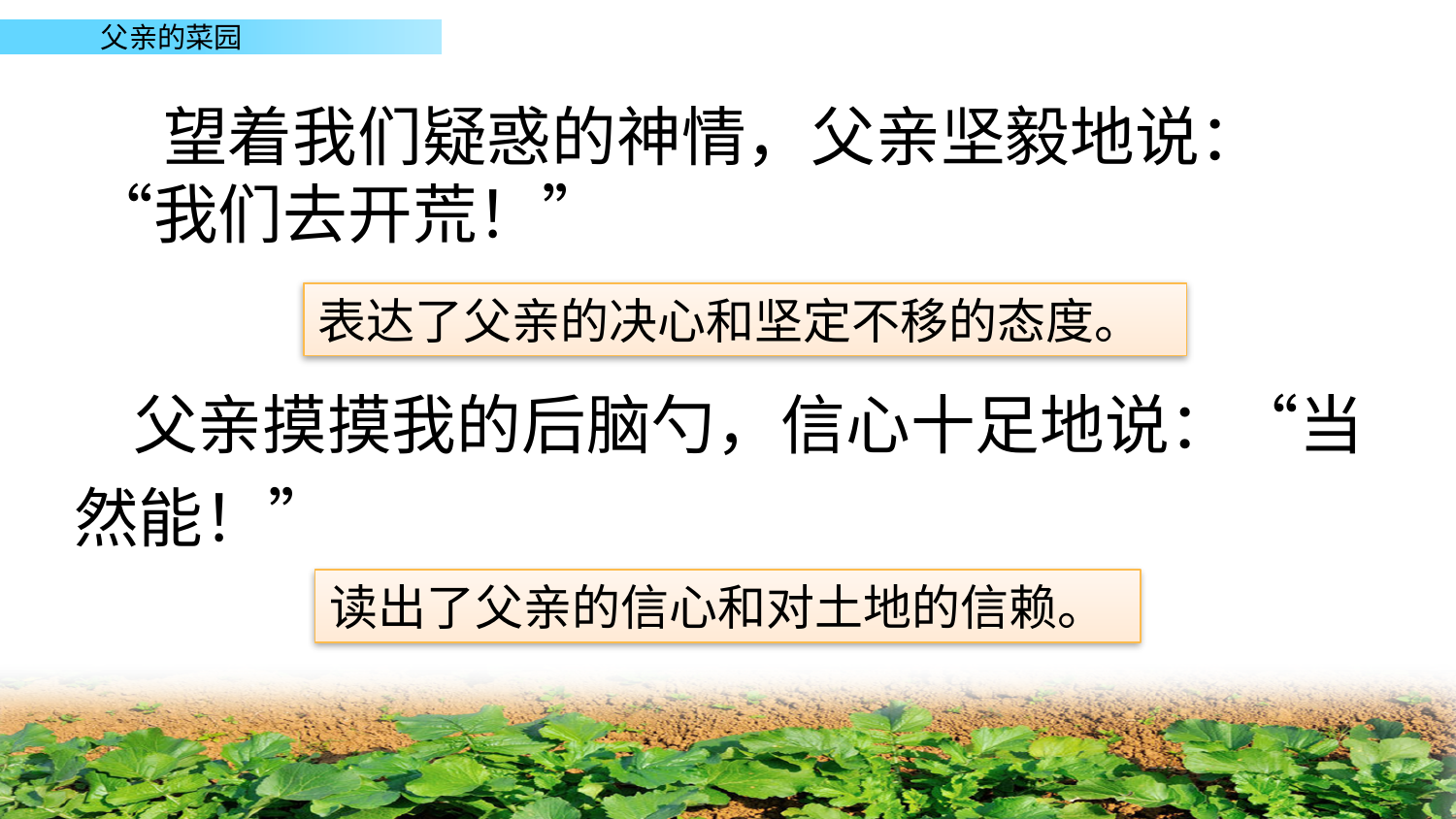

望着我们疑惑的神情，父亲坚毅地说：“我们去开荒！”
表达了父亲的决心和坚定不移的态度。
   父亲摸摸我的后脑勺，信心十足地说：“当然能！”
读出了父亲的信心和对土地的信赖。